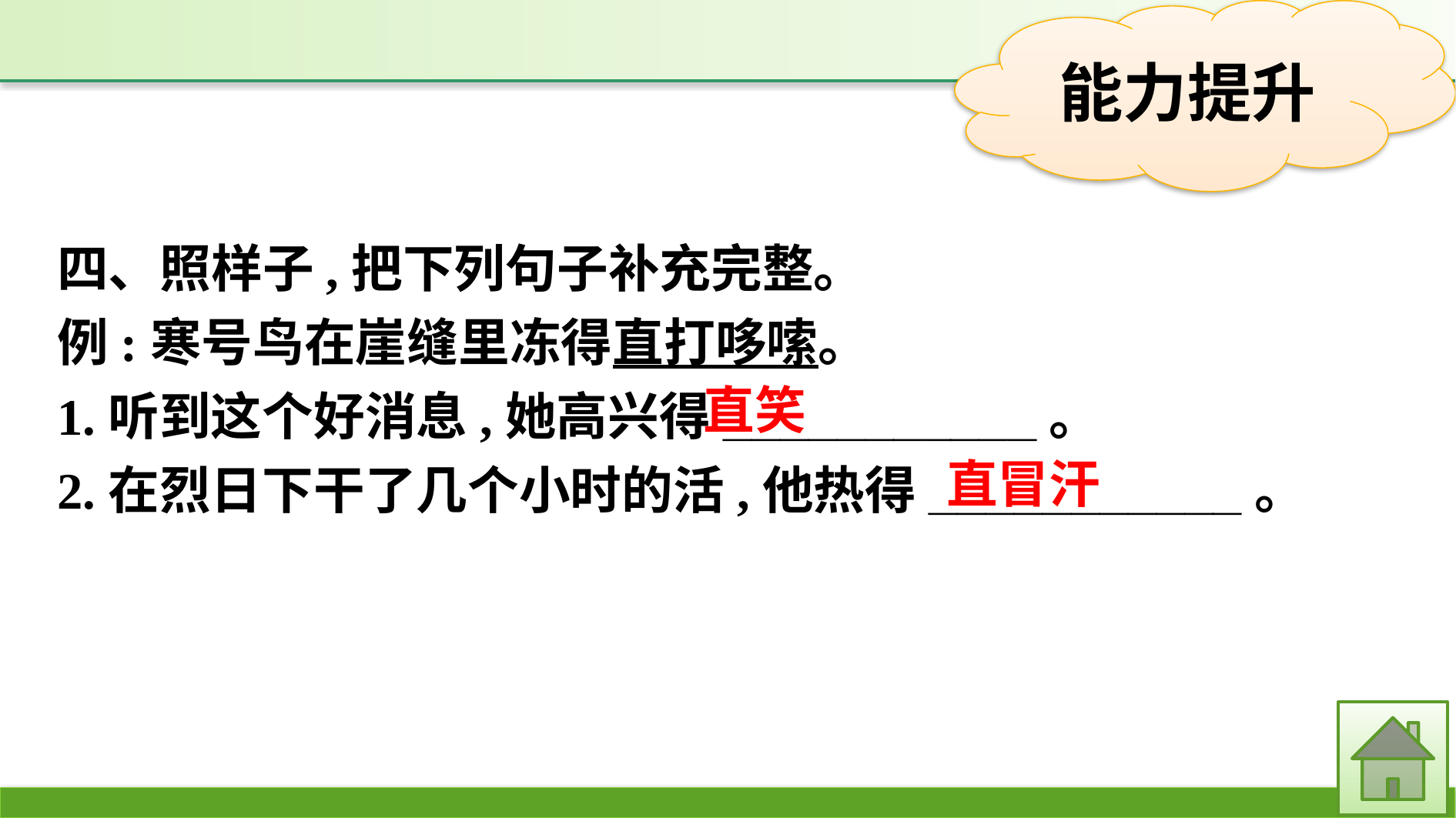

四、照样子,把下列句子补充完整。
例:寒号鸟在崖缝里冻得直打哆嗦。
1.听到这个好消息,她高兴得___________。
2.在烈日下干了几个小时的活,他热得___________。
直笑
直冒汗